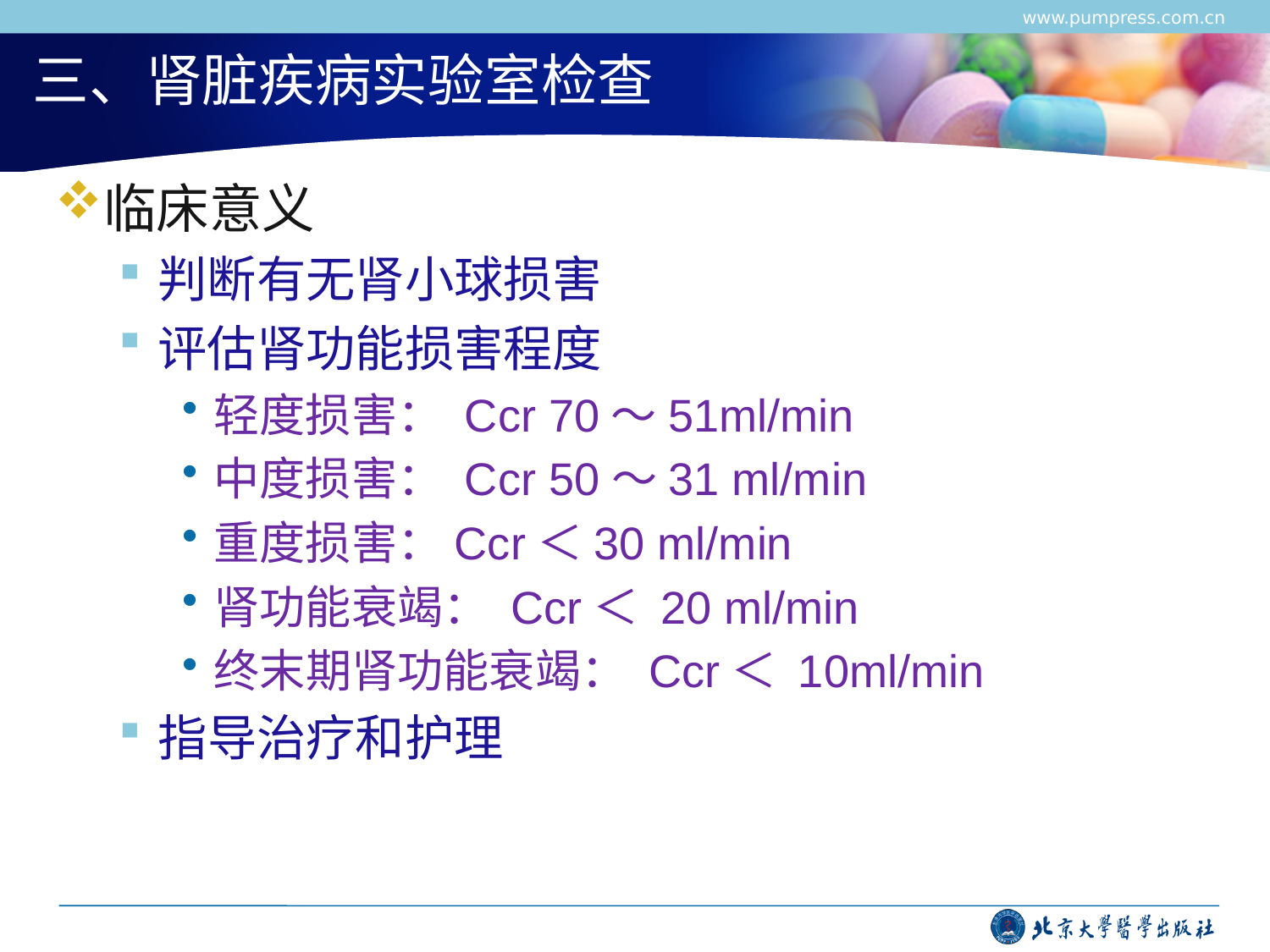

www.pumpress.com.cn
# 三、肾脏疾病实验室检查
临床意义
判断有无肾小球损害
评估肾功能损害程度
轻度损害： Ccr 70～51ml/min
中度损害： Ccr 50～31 ml/min
重度损害：Ccr＜30 ml/min
肾功能衰竭： Ccr＜ 20 ml/min
终末期肾功能衰竭： Ccr＜ 10ml/min
指导治疗和护理